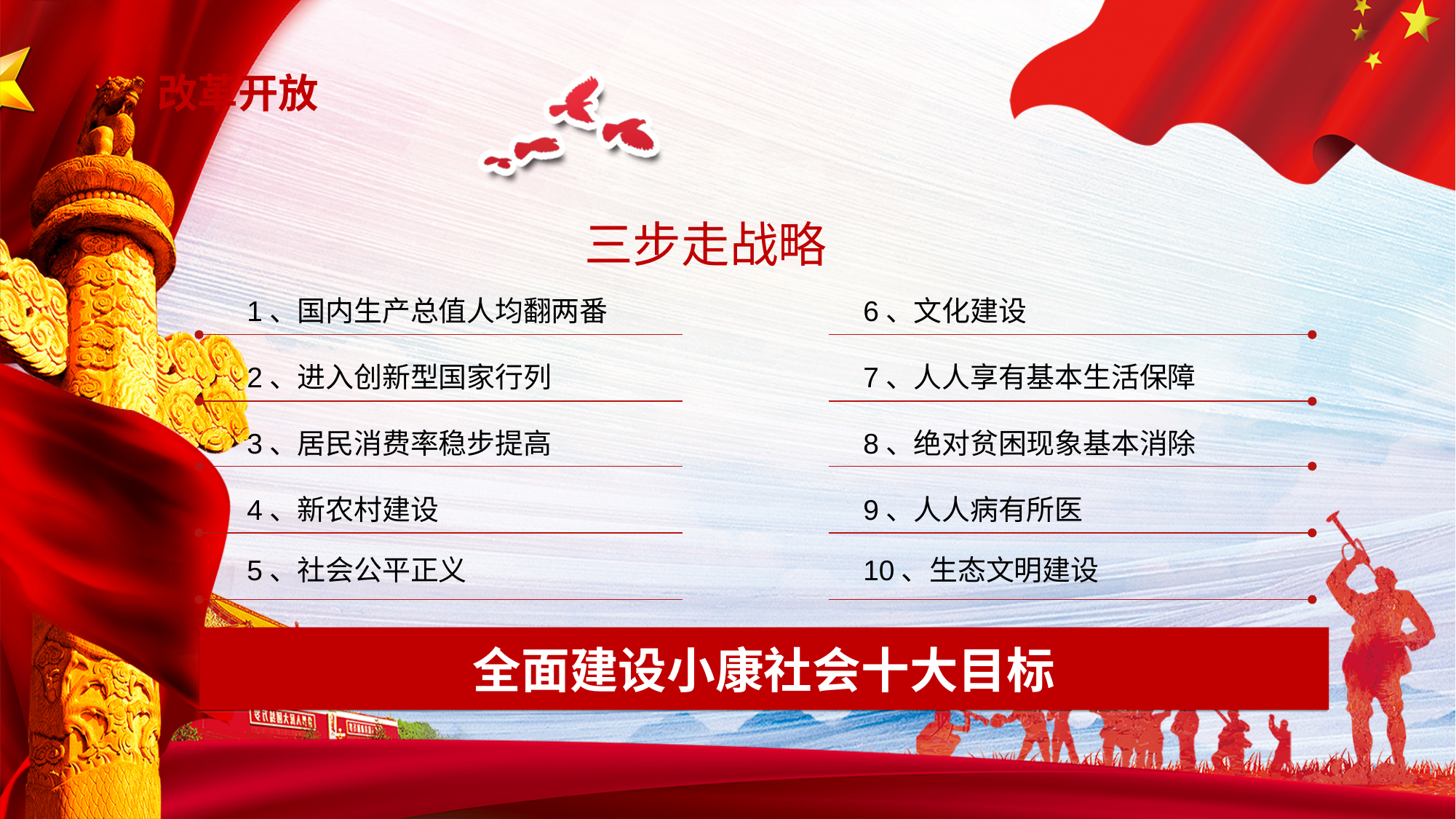

改革开放

三步走战略
1、国内生产总值人均翻两番
6、文化建设
2、进入创新型国家行列
7、人人享有基本生活保障
3、居民消费率稳步提高
8、绝对贫困现象基本消除
4、新农村建设
9、人人病有所医
5、社会公平正义
10、生态文明建设
全面建设小康社会十大目标